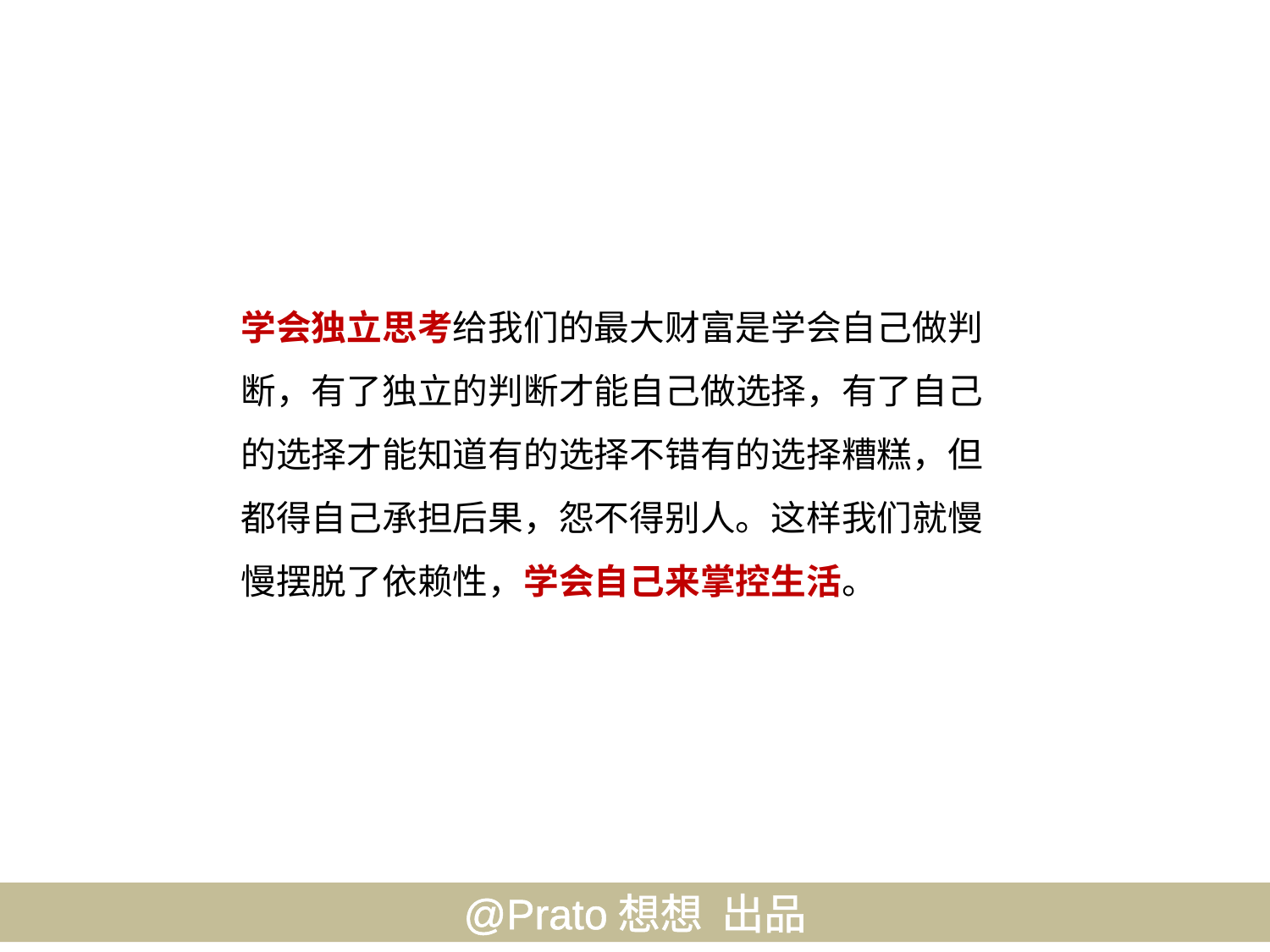

学会独立思考给我们的最大财富是学会自己做判断，有了独立的判断才能自己做选择，有了自己的选择才能知道有的选择不错有的选择糟糕，但都得自己承担后果，怨不得别人。这样我们就慢慢摆脱了依赖性，学会自己来掌控生活。
@Prato想想  出品